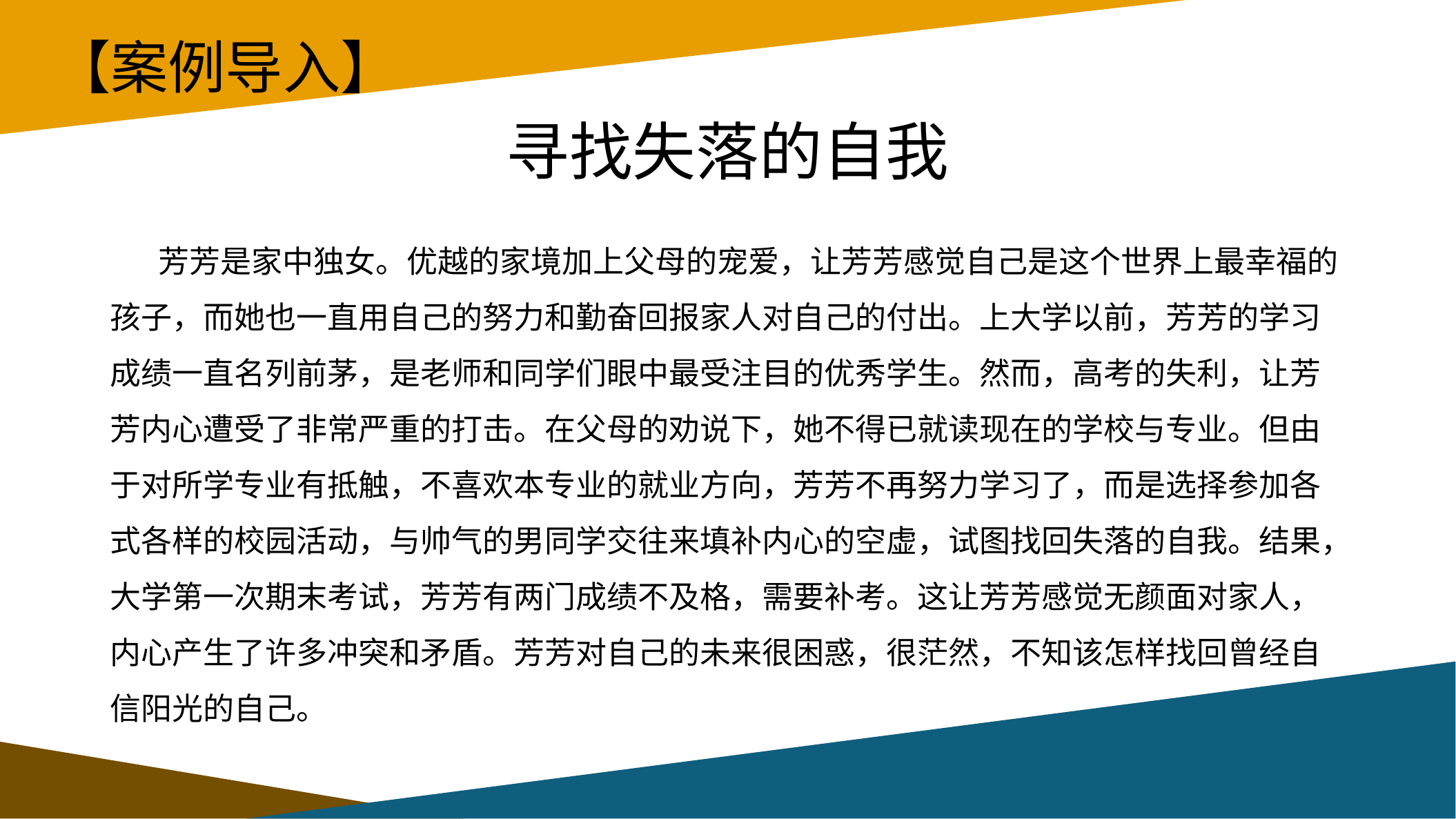

【案例导入】
# 寻找失落的自我
      芳芳是家中独女。优越的家境加上父母的宠爱，让芳芳感觉自己是这个世界上最幸福的孩子，而她也一直用自己的努力和勤奋回报家人对自己的付出。上大学以前，芳芳的学习成绩一直名列前茅，是老师和同学们眼中最受注目的优秀学生。然而，高考的失利，让芳芳内心遭受了非常严重的打击。在父母的劝说下，她不得已就读现在的学校与专业。但由于对所学专业有抵触，不喜欢本专业的就业方向，芳芳不再努力学习了，而是选择参加各式各样的校园活动，与帅气的男同学交往来填补内心的空虚，试图找回失落的自我。结果，大学第一次期末考试，芳芳有两门成绩不及格，需要补考。这让芳芳感觉无颜面对家人，内心产生了许多冲突和矛盾。芳芳对自己的未来很困惑，很茫然，不知该怎样找回曾经自信阳光的自己。